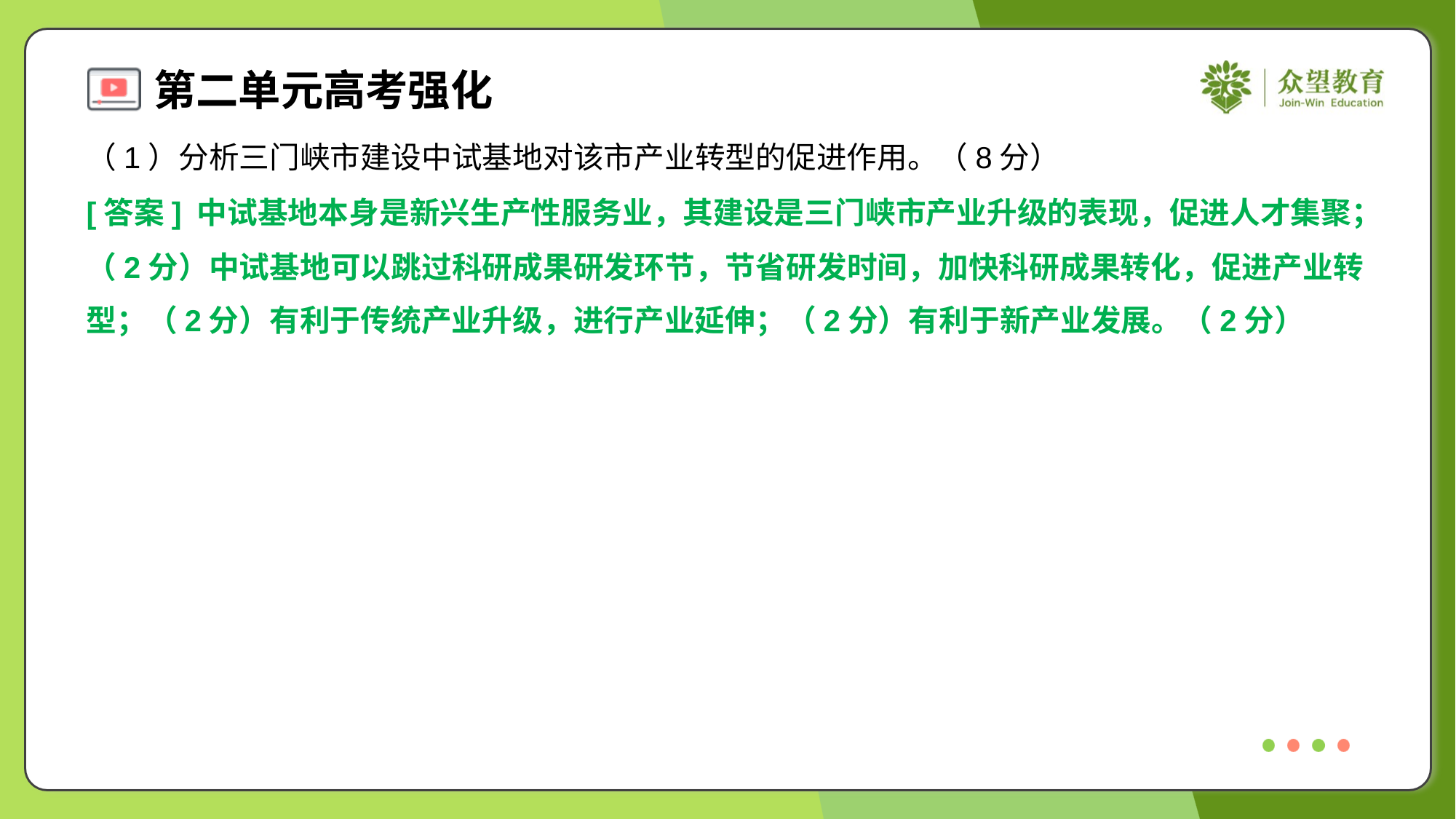

（1）分析三门峡市建设中试基地对该市产业转型的促进作用。（8分）
[答案] 中试基地本身是新兴生产性服务业，其建设是三门峡市产业升级的表现，促进人才集聚；
（2分）中试基地可以跳过科研成果研发环节，节省研发时间，加快科研成果转化，促进产业转
型；（2分）有利于传统产业升级，进行产业延伸；（2分）有利于新产业发展。（2分）